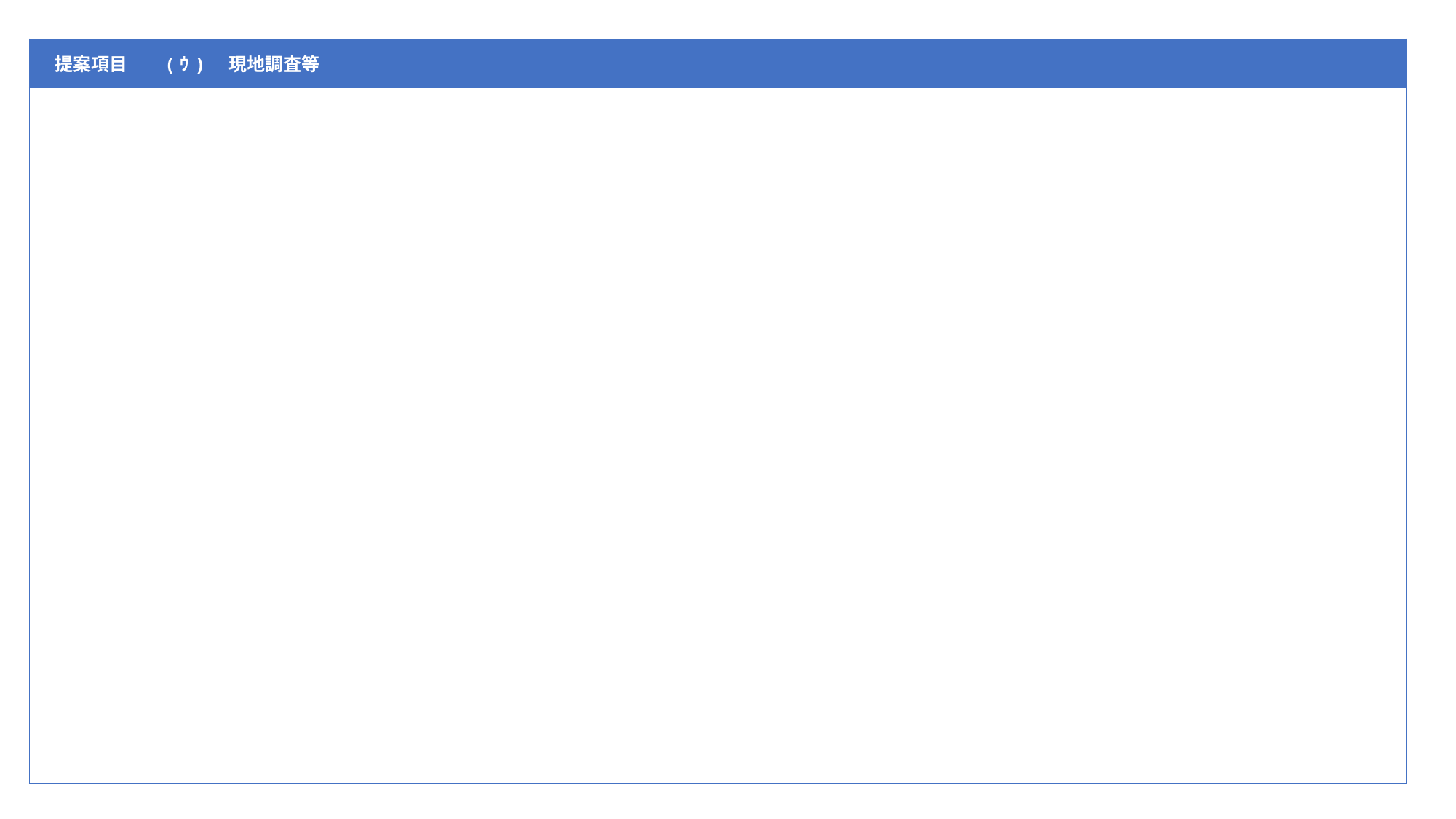

| 提案項目 | (ｳ)　現地調査等 |
| --- | --- |
|  |  |